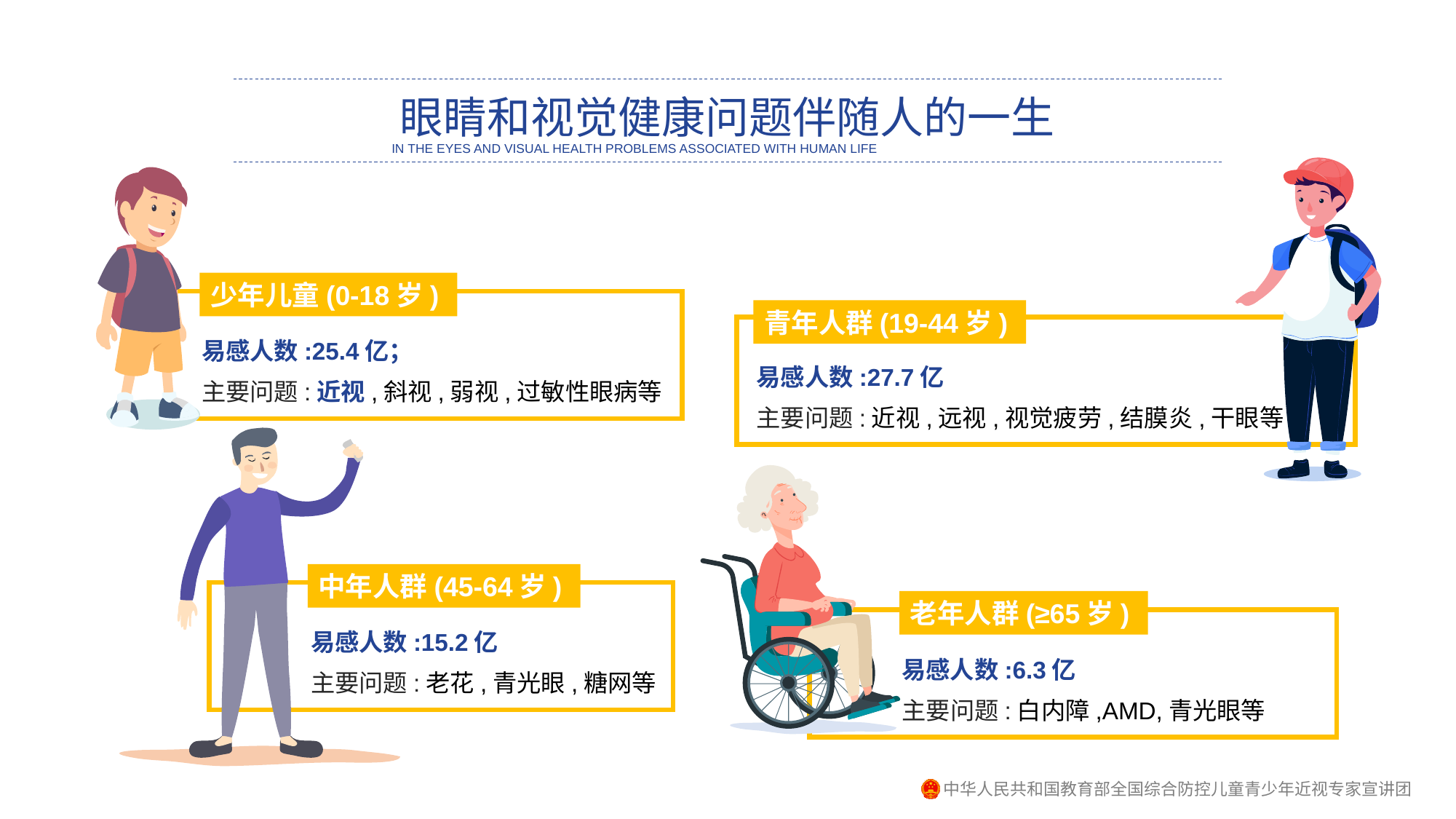

眼睛和视觉健康问题伴随人的一生
IN THE EYES AND VISUAL HEALTH PROBLEMS ASSOCIATED WITH HUMAN LIFE

少年儿童(0-18岁)

青年人群(19-44岁)

易感人数:25.4亿；
主要问题:近视,斜视,弱视,过敏性眼病等
易感人数:27.7亿
主要问题:近视,远视,视觉疲劳,结膜炎,干眼等

中年人群(45-64岁)

老年人群(≥65岁)
易感人数:15.2亿
主要问题:老花,青光眼,糖网等

易感人数:6.3亿
主要问题:白内障,AMD,青光眼等